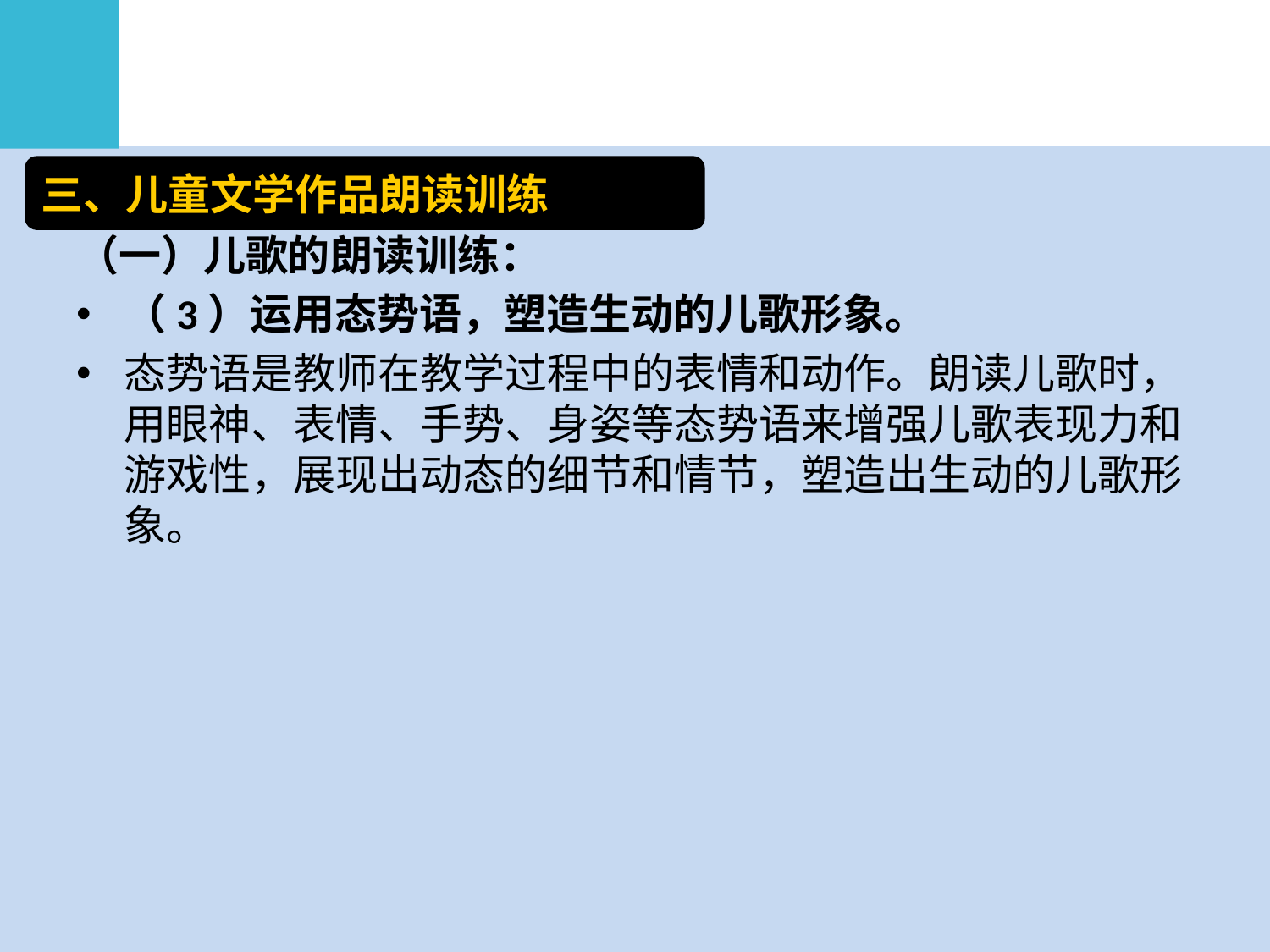

#

三、儿童文学作品朗读训练

（一）儿歌的朗读训练：
（3）运用态势语，塑造生动的儿歌形象。
态势语是教师在教学过程中的表情和动作。朗读儿歌时，用眼神、表情、手势、身姿等态势语来增强儿歌表现力和游戏性，展现出动态的细节和情节，塑造出生动的儿歌形象。